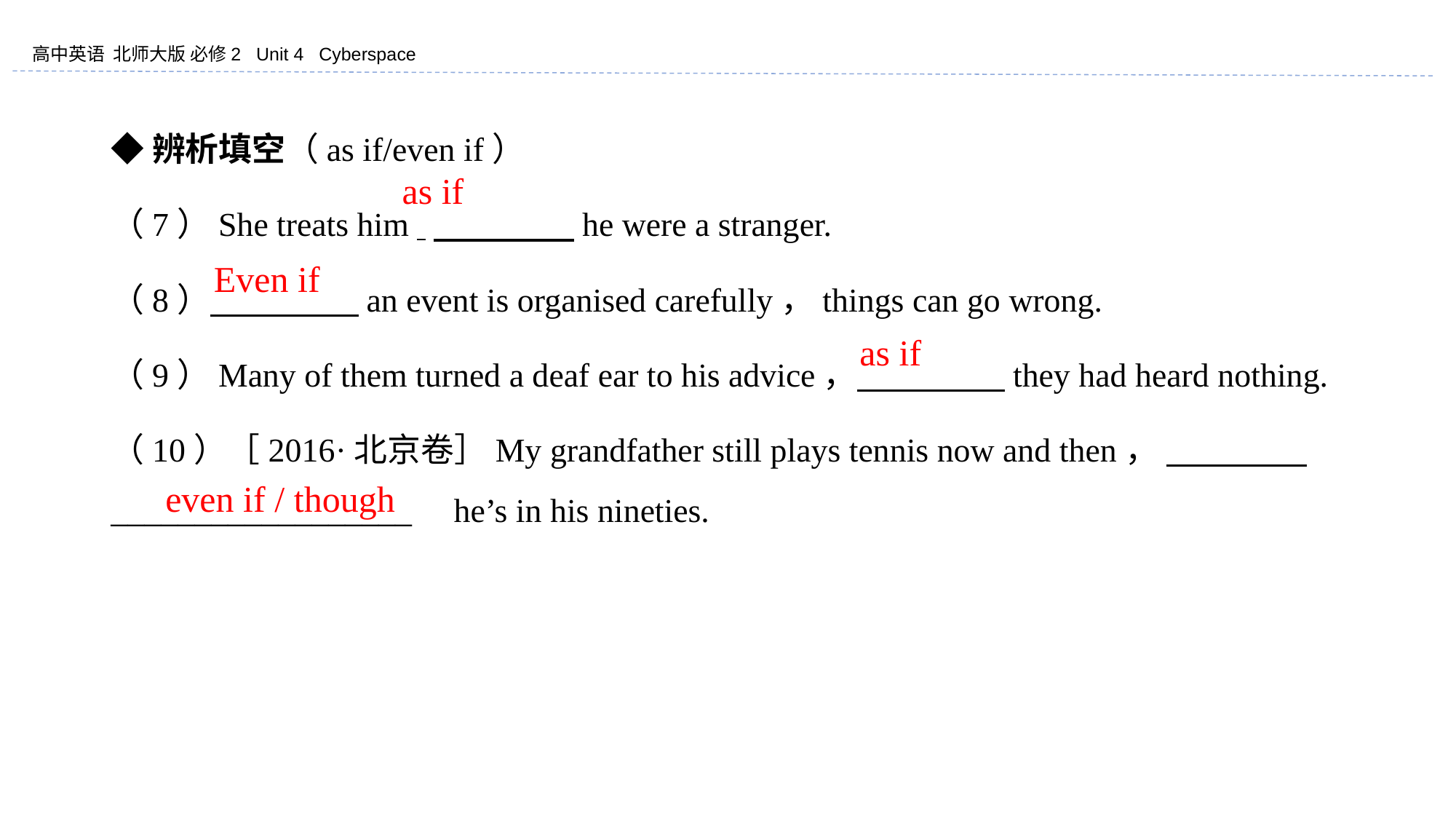

◆辨析填空（as if/even if）
（7）She treats him  　　　　 he were a stranger.
（8） 　　　　 an event is organised carefully，things can go wrong.
（9）Many of them turned a deaf ear to his advice， 　　　　 they had heard nothing.
（10）［2016·北京卷］My grandfather still plays tennis now and then，  　　　　 __________________     he’s in his nineties.

as if

　Even if

　　as if

　even if / though